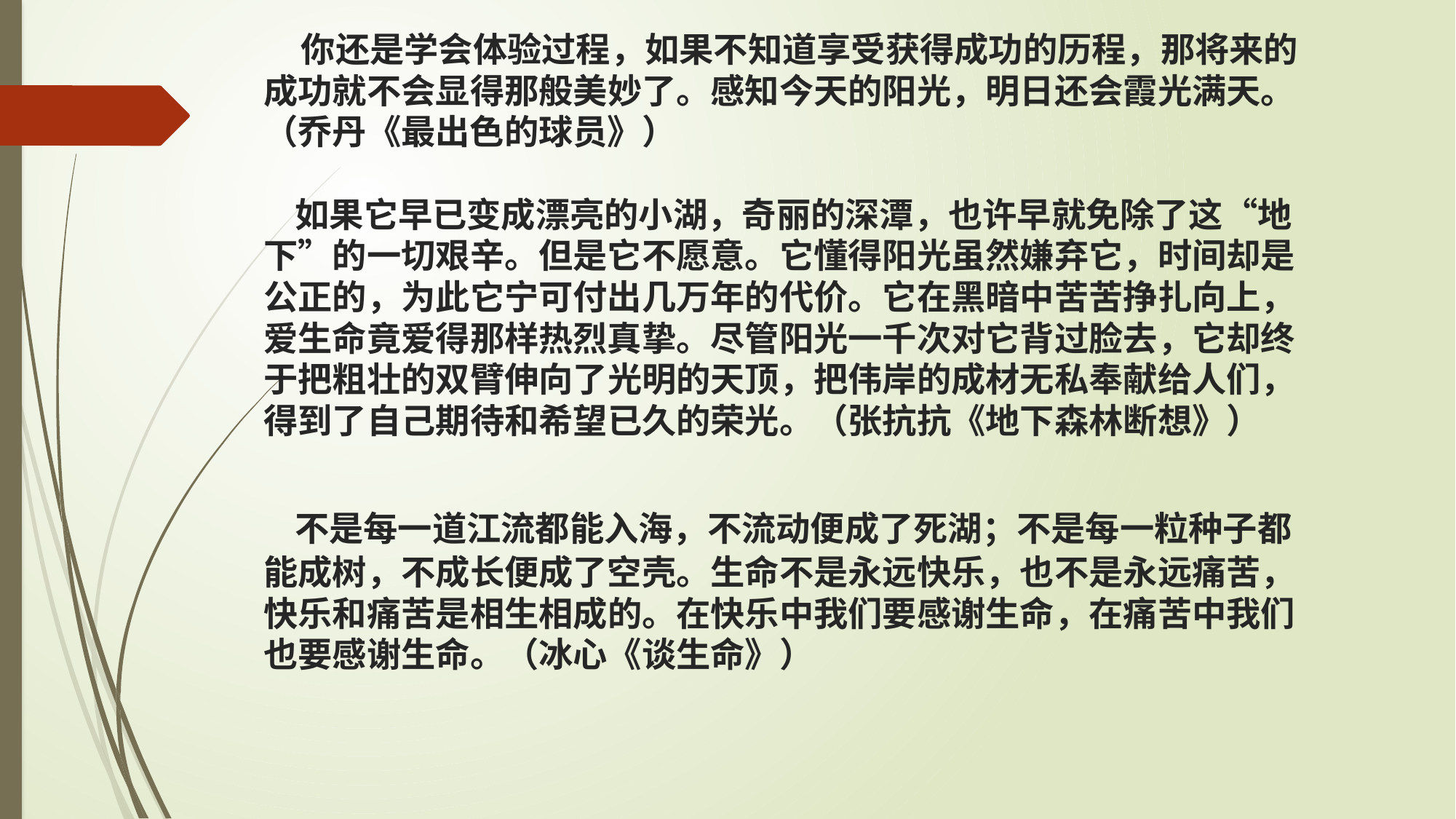

# 你还是学会体验过程，如果不知道享受获得成功的历程，那将来的成功就不会显得那般美妙了。感知今天的阳光，明日还会霞光满天。（乔丹《最出色的球员》） 如果它早已变成漂亮的小湖，奇丽的深潭，也许早就免除了这“地下”的一切艰辛。但是它不愿意。它懂得阳光虽然嫌弃它，时间却是公正的，为此它宁可付出几万年的代价。它在黑暗中苦苦挣扎向上，爱生命竟爱得那样热烈真挚。尽管阳光一千次对它背过脸去，它却终于把粗壮的双臂伸向了光明的天顶，把伟岸的成材无私奉献给人们，得到了自己期待和希望已久的荣光。（张抗抗《地下森林断想》） 不是每一道江流都能入海，不流动便成了死湖；不是每一粒种子都能成树，不成长便成了空壳。生命不是永远快乐，也不是永远痛苦，快乐和痛苦是相生相成的。在快乐中我们要感谢生命，在痛苦中我们也要感谢生命。（冰心《谈生命》）